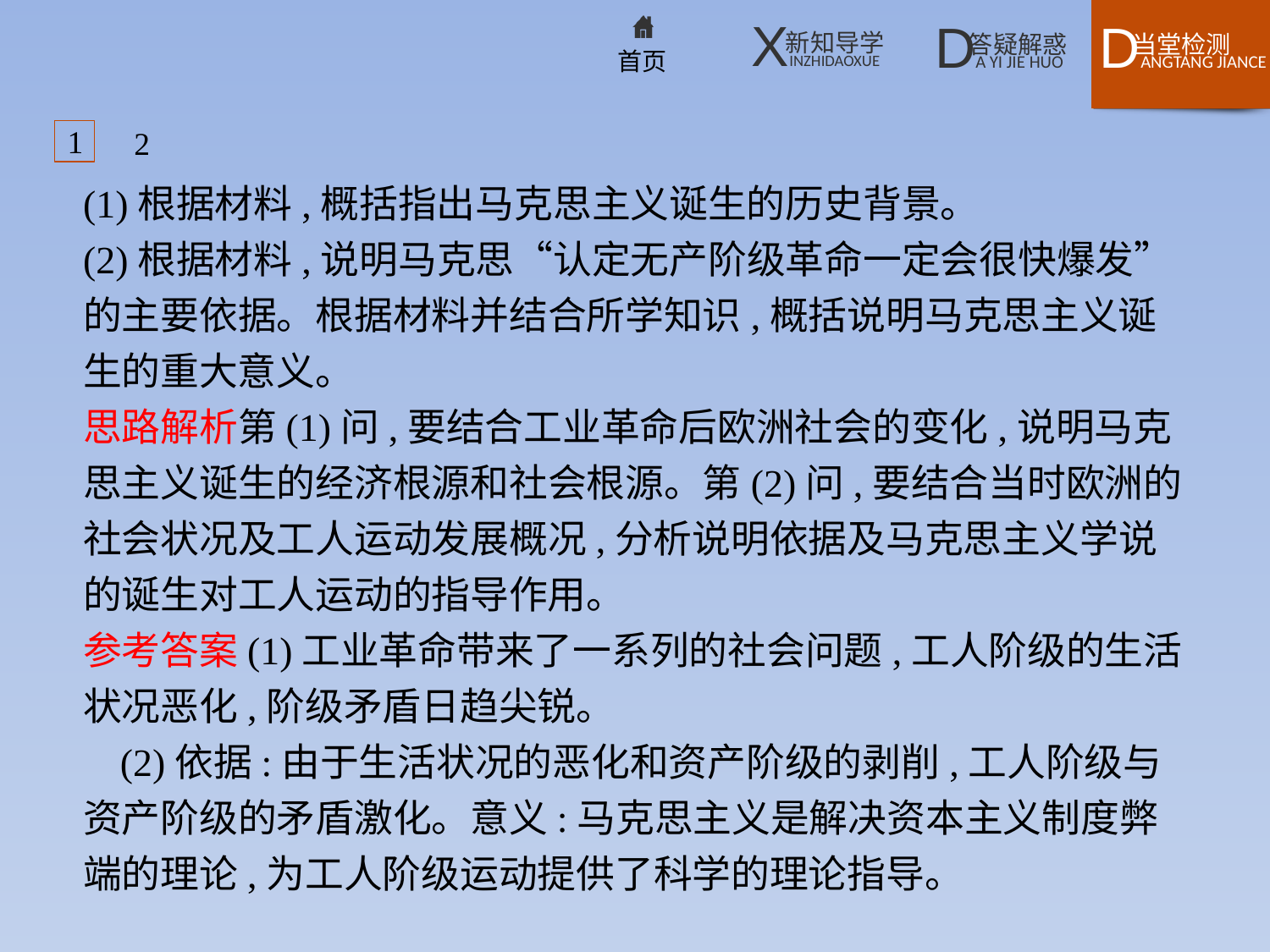

1
2
(1)根据材料,概括指出马克思主义诞生的历史背景。
(2)根据材料,说明马克思“认定无产阶级革命一定会很快爆发”的主要依据。根据材料并结合所学知识,概括说明马克思主义诞生的重大意义。
思路解析第(1)问,要结合工业革命后欧洲社会的变化,说明马克思主义诞生的经济根源和社会根源。第(2)问,要结合当时欧洲的社会状况及工人运动发展概况,分析说明依据及马克思主义学说的诞生对工人运动的指导作用。
参考答案(1)工业革命带来了一系列的社会问题,工人阶级的生活状况恶化,阶级矛盾日趋尖锐。
(2)依据:由于生活状况的恶化和资产阶级的剥削,工人阶级与资产阶级的矛盾激化。意义:马克思主义是解决资本主义制度弊端的理论,为工人阶级运动提供了科学的理论指导。